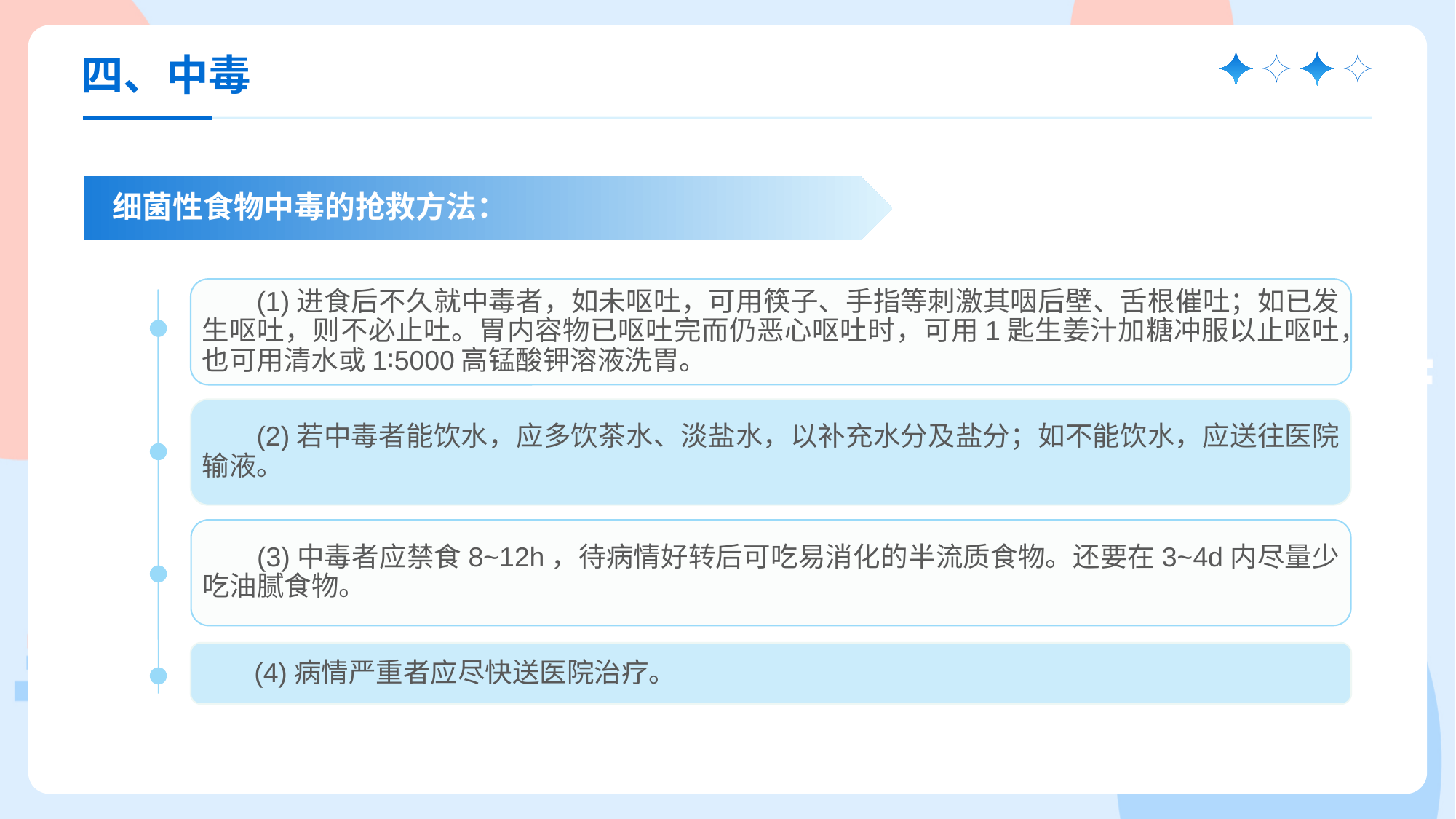

四、中毒
细菌性食物中毒的抢救方法：
(1)进食后不久就中毒者，如未呕吐，可用筷子、手指等刺激其咽后壁、舌根催吐；如已发生呕吐，则不必止吐。胃内容物已呕吐完而仍恶心呕吐时，可用1匙生姜汁加糖冲服以止呕吐，也可用清水或1∶5000高锰酸钾溶液洗胃。

(2)若中毒者能饮水，应多饮茶水、淡盐水，以补充水分及盐分；如不能饮水，应送往医院输液。
(3)中毒者应禁食8~12h，待病情好转后可吃易消化的半流质食物。还要在3~4d内尽量少吃油腻食物。
(4)病情严重者应尽快送医院治疗。